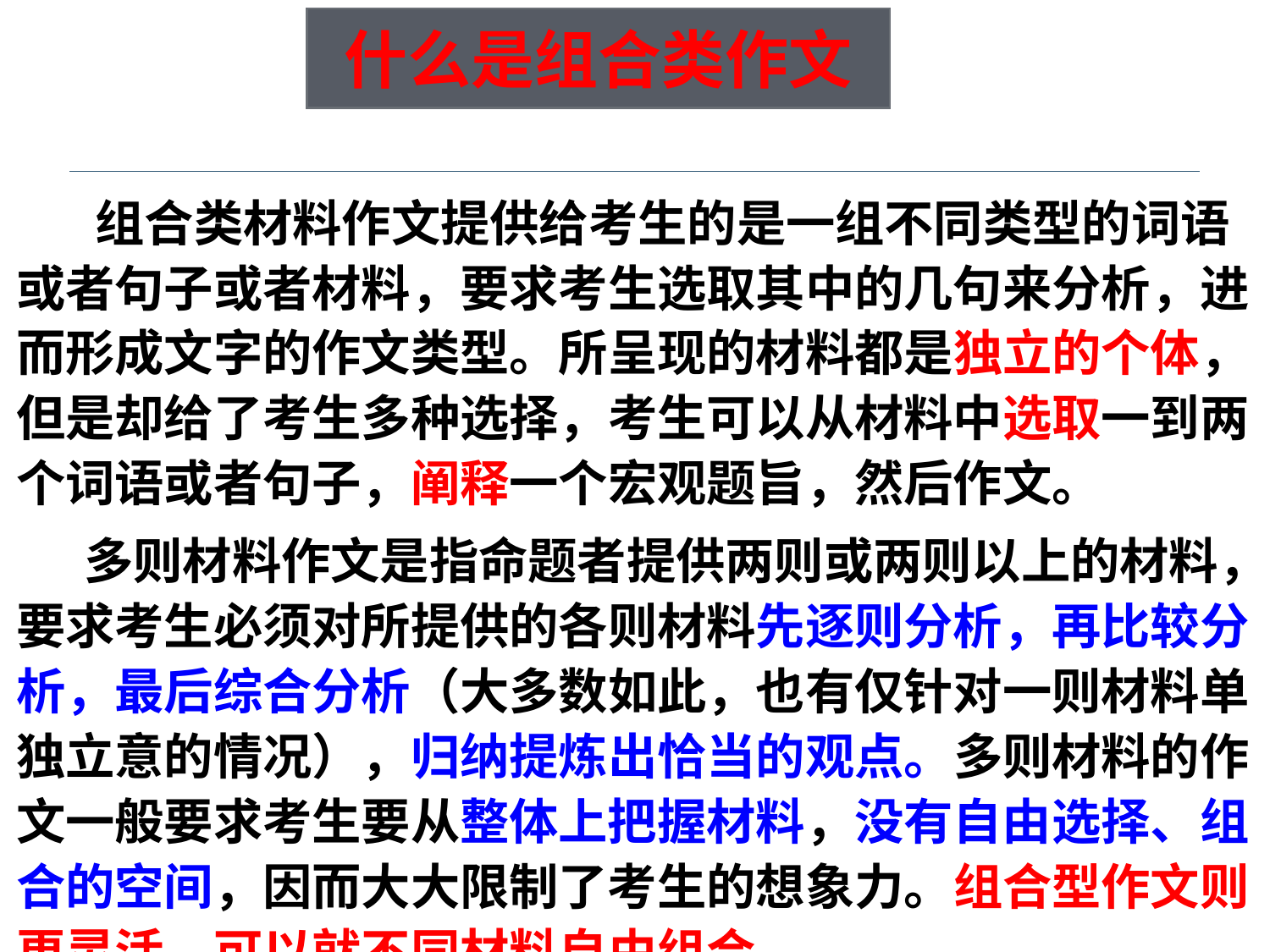

什么是组合类作文
      组合类材料作文提供给考生的是一组不同类型的词语或者句子或者材料，要求考生选取其中的几句来分析，进而形成文字的作文类型。所呈现的材料都是独立的个体，但是却给了考生多种选择，考生可以从材料中选取一到两个词语或者句子，阐释一个宏观题旨，然后作文。
     多则材料作文是指命题者提供两则或两则以上的材料，要求考生必须对所提供的各则材料先逐则分析，再比较分析，最后综合分析（大多数如此，也有仅针对一则材料单独立意的情况），归纳提炼出恰当的观点。多则材料的作文一般要求考生要从整体上把握材料，没有自由选择、组合的空间，因而大大限制了考生的想象力。组合型作文则更灵活，可以就不同材料自由组合。